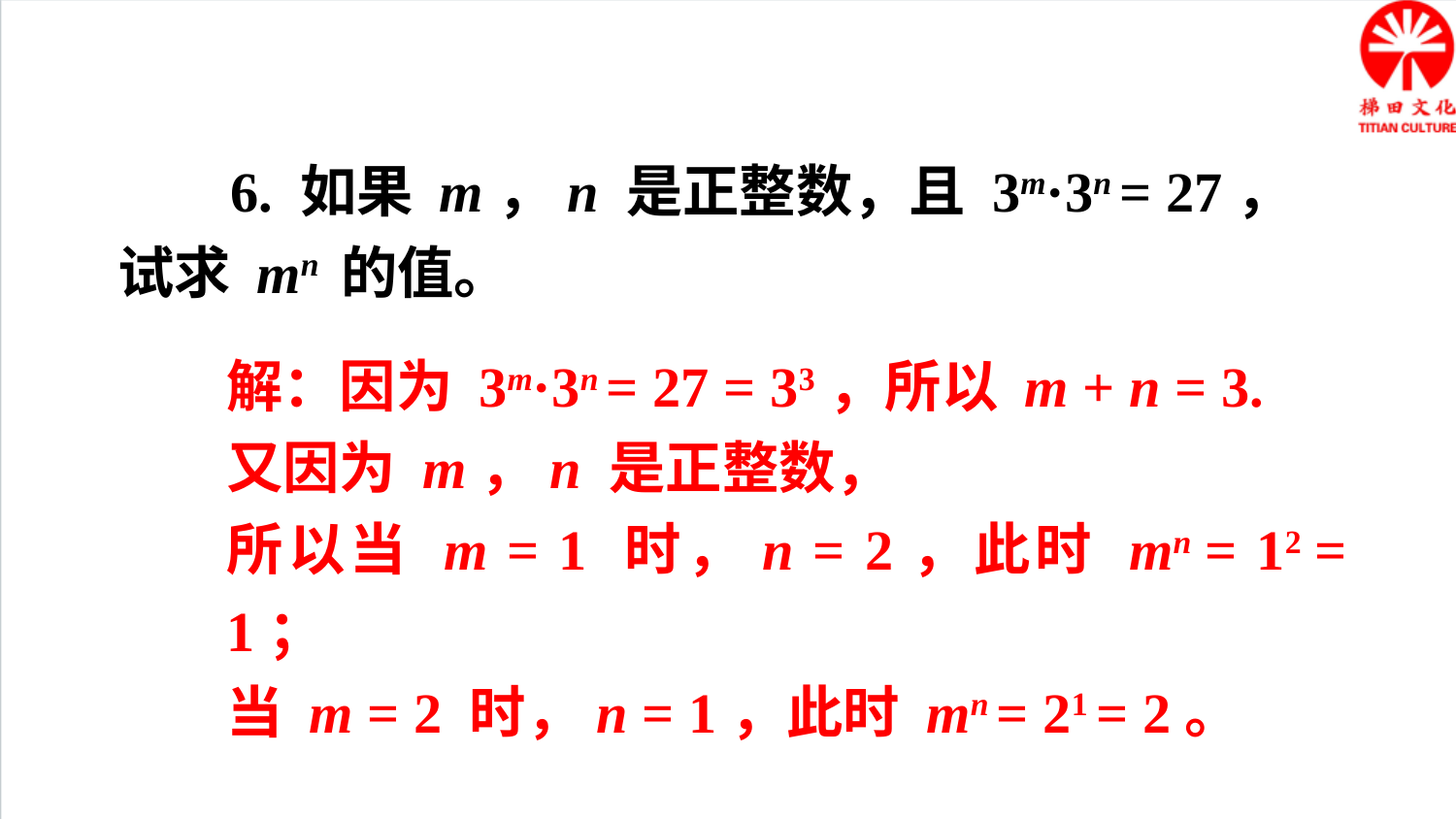

6. 如果 m，n 是正整数，且 3m·3n = 27，试求 mn 的值。
解：因为 3m·3n = 27 = 33，所以 m + n = 3.
又因为 m，n 是正整数，
所以当 m = 1 时，n = 2，此时 mn = 12 = 1；
当 m = 2 时，n = 1，此时 mn = 21 = 2。